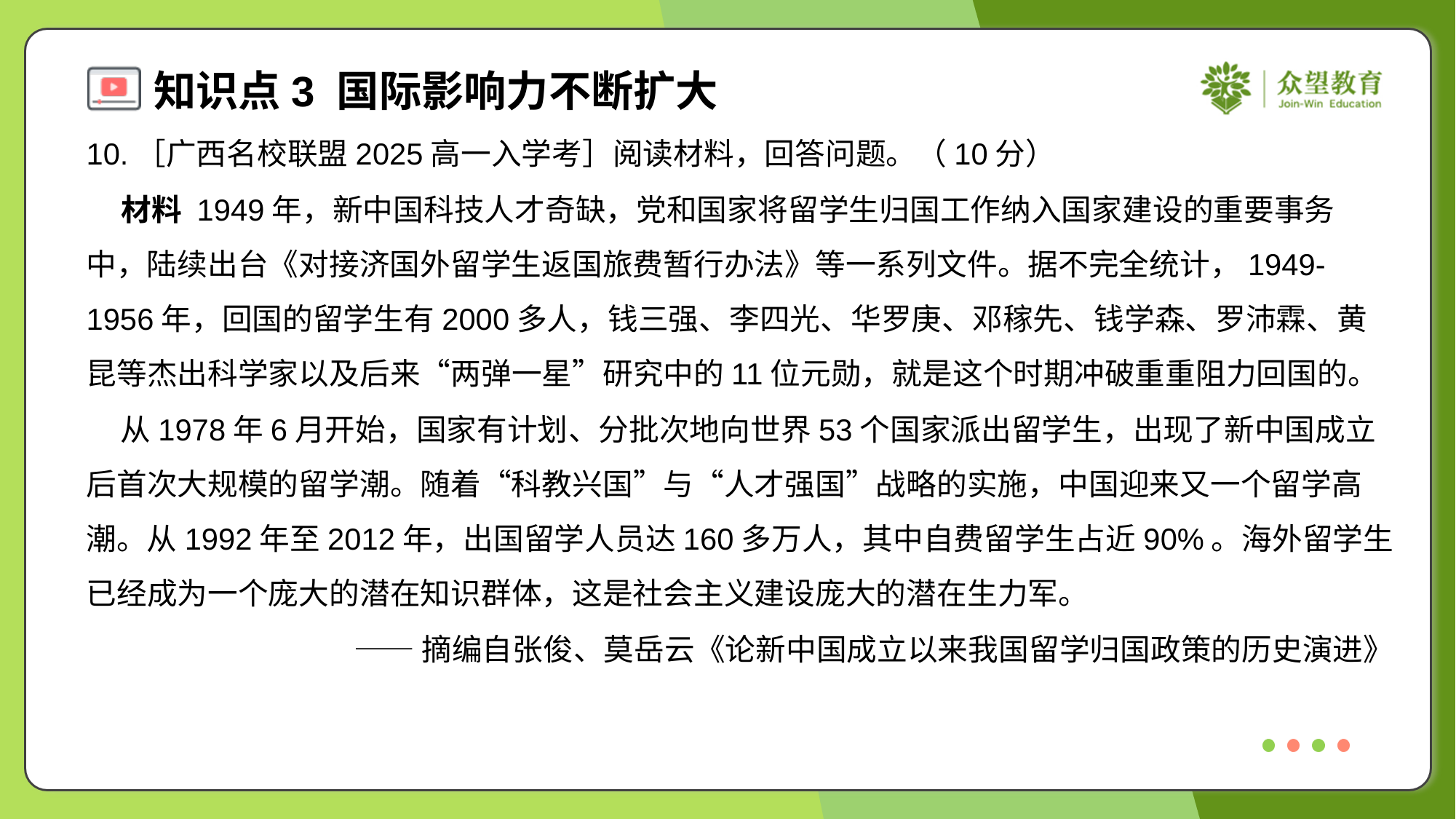

10.［广西名校联盟2025高一入学考］阅读材料，回答问题。（10分）
    材料 1949年，新中国科技人才奇缺，党和国家将留学生归国工作纳入国家建设的重要事务
中，陆续出台《对接济国外留学生返国旅费暂行办法》等一系列文件。据不完全统计，1949-
1956年，回国的留学生有2000多人，钱三强、李四光、华罗庚、邓稼先、钱学森、罗沛霖、黄
昆等杰出科学家以及后来“两弹一星”研究中的11位元勋，就是这个时期冲破重重阻力回国的。
    从1978年6月开始，国家有计划、分批次地向世界53个国家派出留学生，出现了新中国成立
后首次大规模的留学潮。随着“科教兴国”与“人才强国”战略的实施，中国迎来又一个留学高
潮。从1992年至2012年，出国留学人员达160多万人，其中自费留学生占近90%。海外留学生
已经成为一个庞大的潜在知识群体，这是社会主义建设庞大的潜在生力军。
——摘编自张俊、莫岳云《论新中国成立以来我国留学归国政策的历史演进》